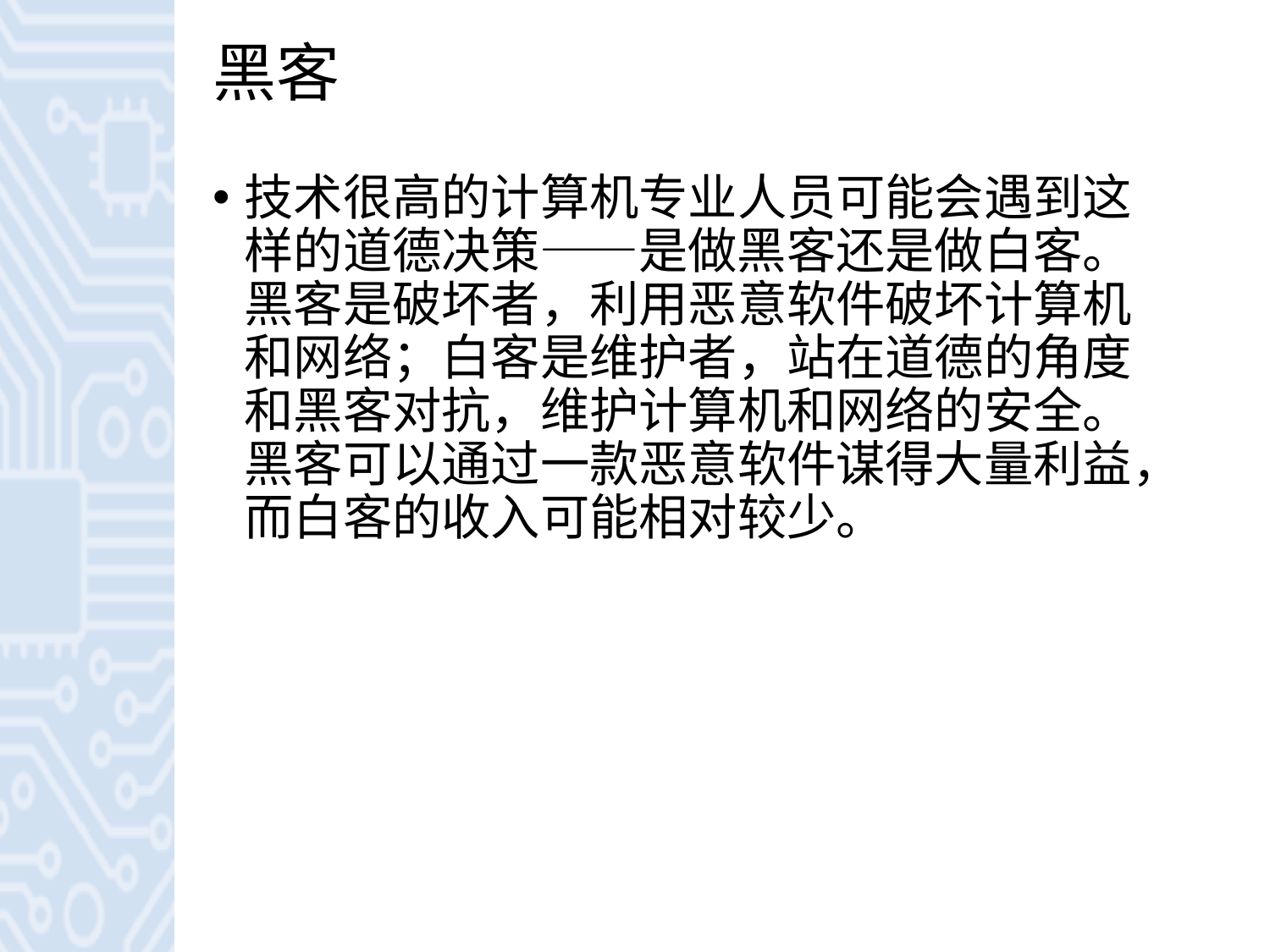

# 黑客
技术很高的计算机专业人员可能会遇到这样的道德决策——是做黑客还是做白客。黑客是破坏者，利用恶意软件破坏计算机和网络；白客是维护者，站在道德的角度和黑客对抗，维护计算机和网络的安全。黑客可以通过一款恶意软件谋得大量利益，而白客的收入可能相对较少。